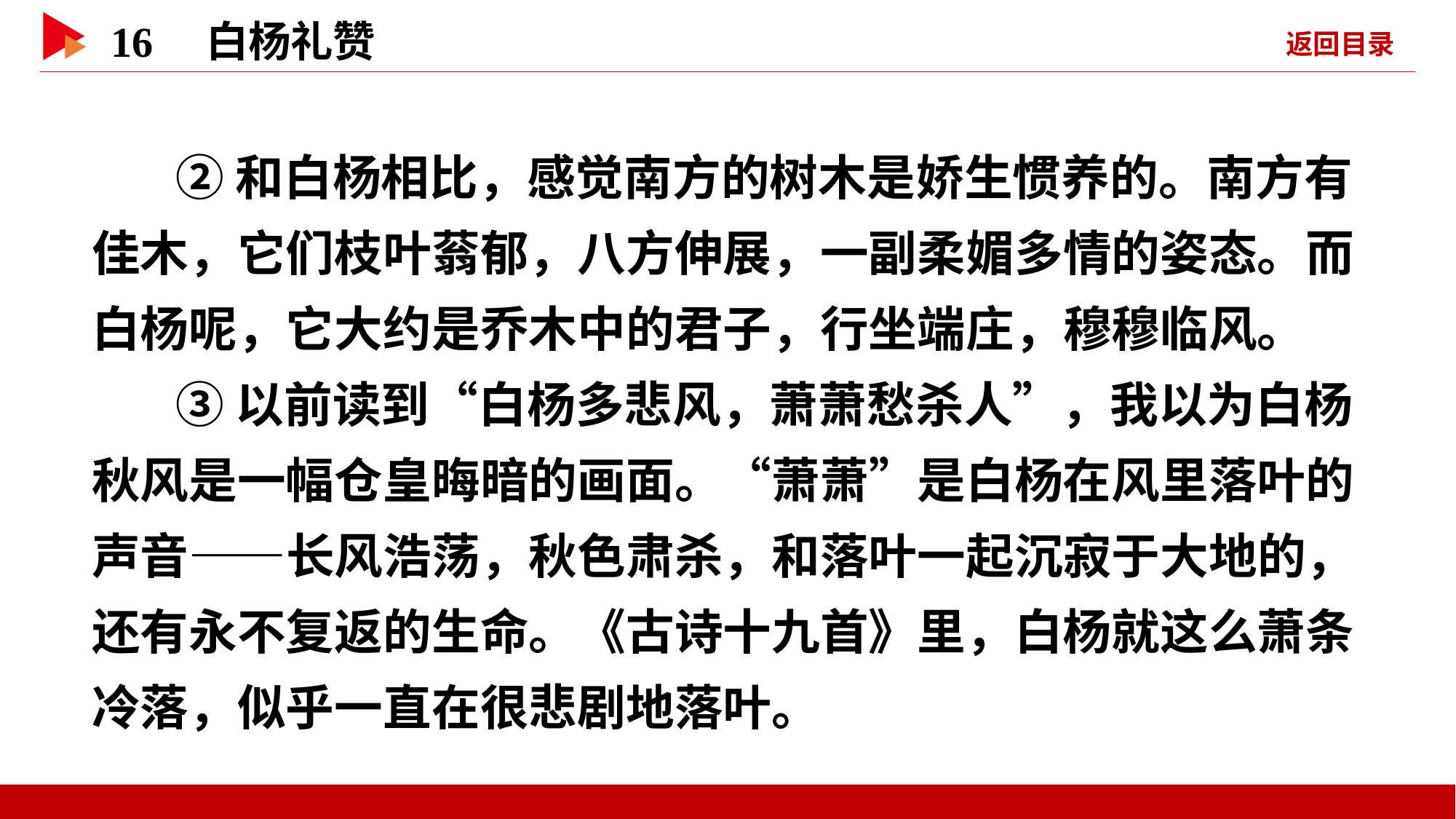

②和白杨相比，感觉南方的树木是娇生惯养的。南方有佳木，它们枝叶蓊郁，八方伸展，一副柔媚多情的姿态。而白杨呢，它大约是乔木中的君子，行坐端庄，穆穆临风。
③以前读到“白杨多悲风，萧萧愁杀人”，我以为白杨秋风是一幅仓皇晦暗的画面。“萧萧”是白杨在风里落叶的声音——长风浩荡，秋色肃杀，和落叶一起沉寂于大地的，还有永不复返的生命。《古诗十九首》里，白杨就这么萧条冷落，似乎一直在很悲剧地落叶。